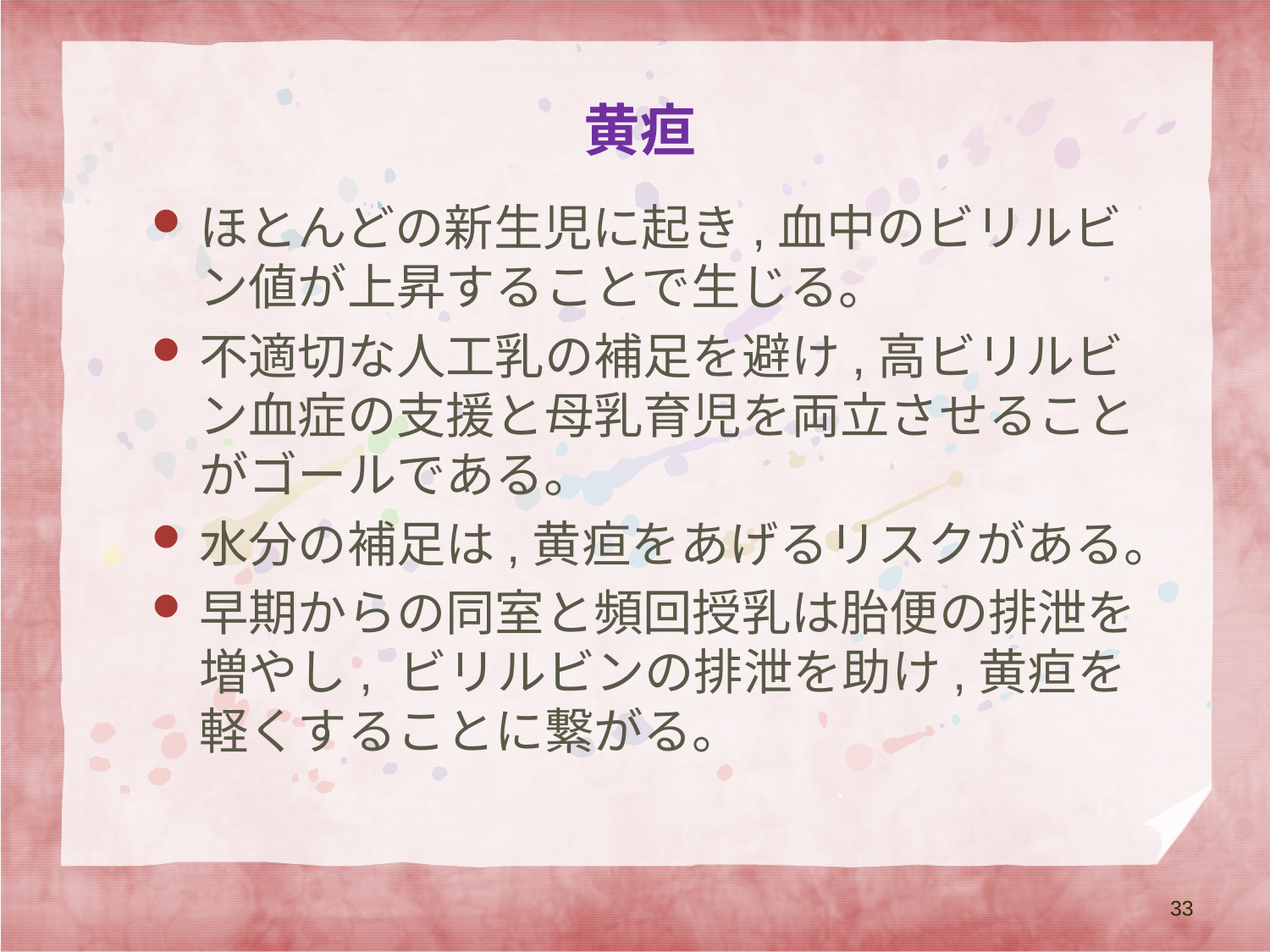

# 黄疸
ほとんどの新生児に起き,血中のビリルビン値が上昇することで生じる。
不適切な人工乳の補足を避け,高ビリルビン血症の支援と母乳育児を両立させることがゴールである。
水分の補足は,黄疸をあげるリスクがある。
早期からの同室と頻回授乳は胎便の排泄を増やし, ビリルビンの排泄を助け,黄疸を軽くすることに繋がる。

33